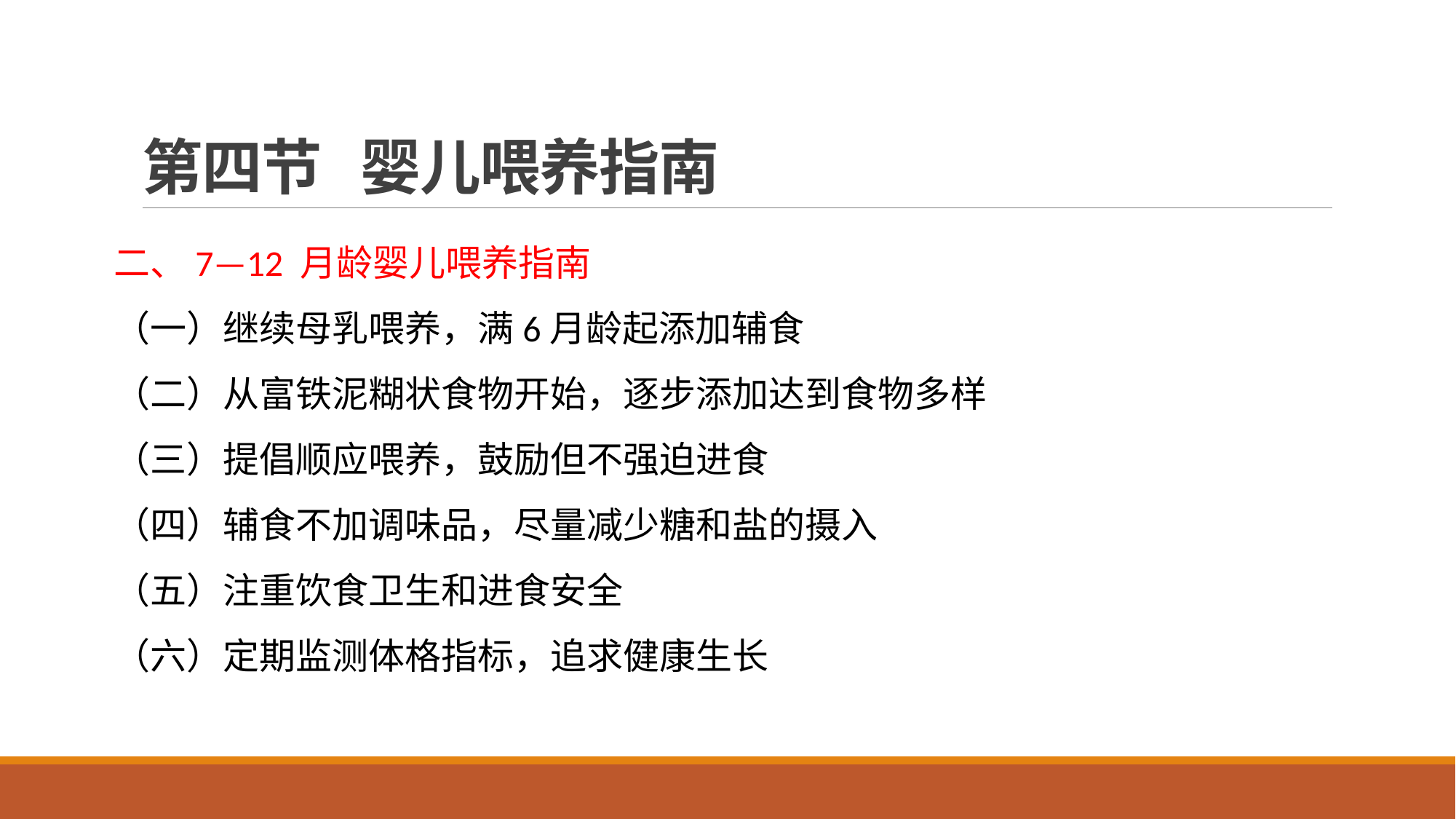

# 第四节   婴儿喂养指南
二、7—12 月龄婴儿喂养指南
（一）继续母乳喂养，满6月龄起添加辅食
（二）从富铁泥糊状食物开始，逐步添加达到食物多样
（三）提倡顺应喂养，鼓励但不强迫进食
（四）辅食不加调味品，尽量减少糖和盐的摄入
（五）注重饮食卫生和进食安全
（六）定期监测体格指标，追求健康生长